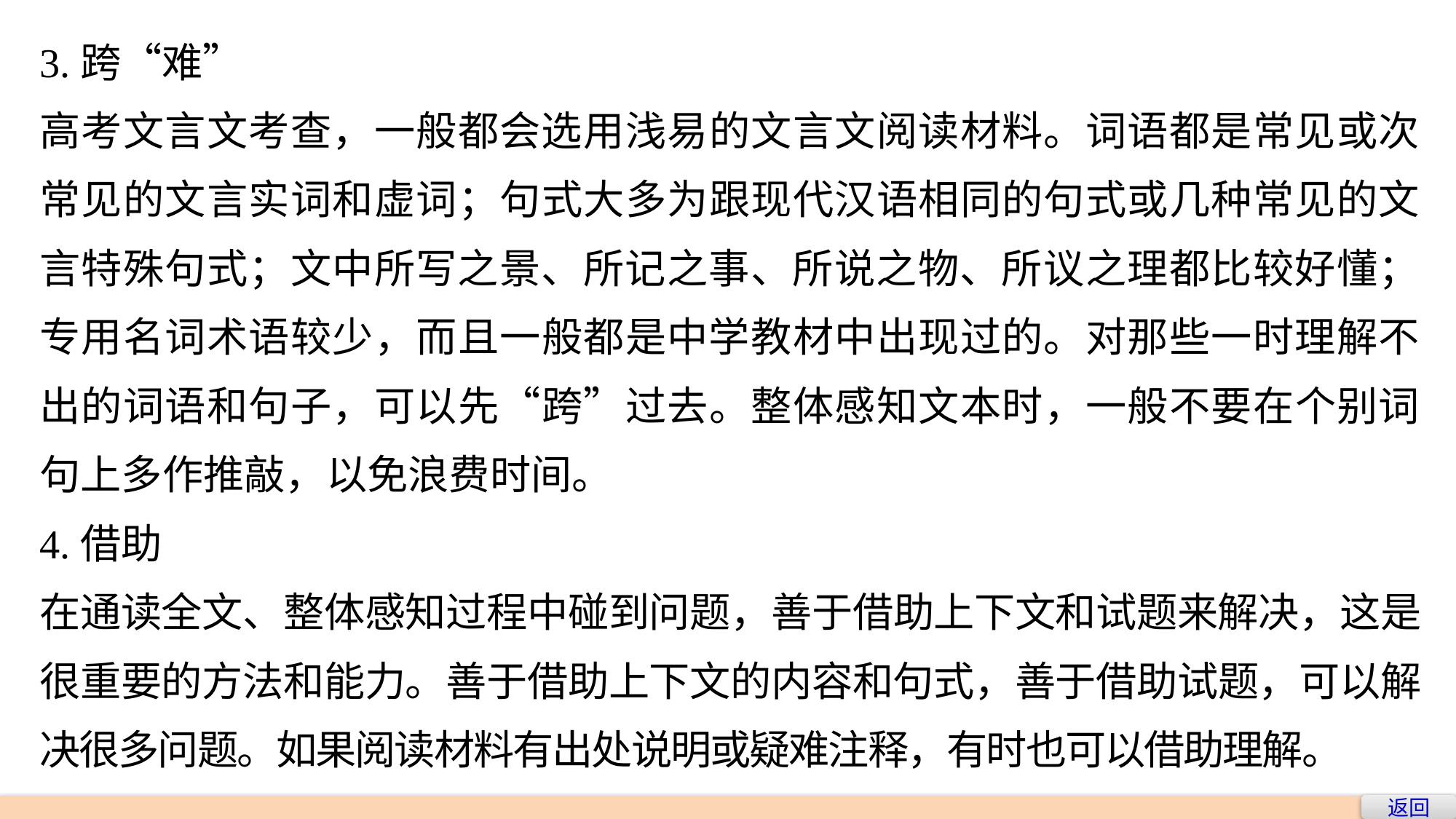

3.跨“难”
高考文言文考查，一般都会选用浅易的文言文阅读材料。词语都是常见或次常见的文言实词和虚词；句式大多为跟现代汉语相同的句式或几种常见的文言特殊句式；文中所写之景、所记之事、所说之物、所议之理都比较好懂；专用名词术语较少，而且一般都是中学教材中出现过的。对那些一时理解不出的词语和句子，可以先“跨”过去。整体感知文本时，一般不要在个别词句上多作推敲，以免浪费时间。
4.借助
在通读全文、整体感知过程中碰到问题，善于借助上下文和试题来解决，这是很重要的方法和能力。善于借助上下文的内容和句式，善于借助试题，可以解决很多问题。如果阅读材料有出处说明或疑难注释，有时也可以借助理解。
返回